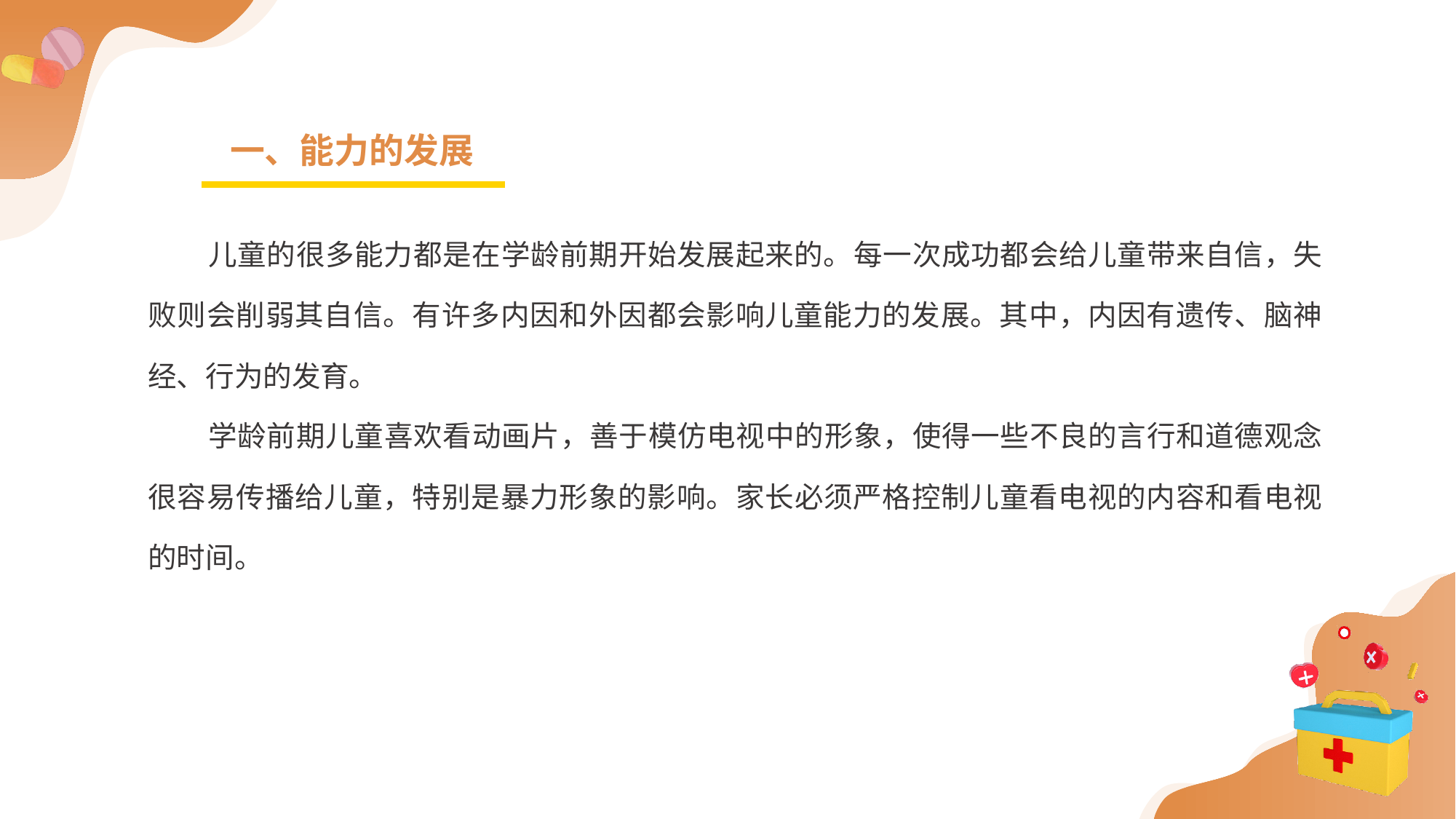

一、能力的发展
儿童的很多能力都是在学龄前期开始发展起来的。每一次成功都会给儿童带来自信，失败则会削弱其自信。有许多内因和外因都会影响儿童能力的发展。其中，内因有遗传、脑神经、行为的发育。
学龄前期儿童喜欢看动画片，善于模仿电视中的形象，使得一些不良的言行和道德观念很容易传播给儿童，特别是暴力形象的影响。家长必须严格控制儿童看电视的内容和看电视的时间。